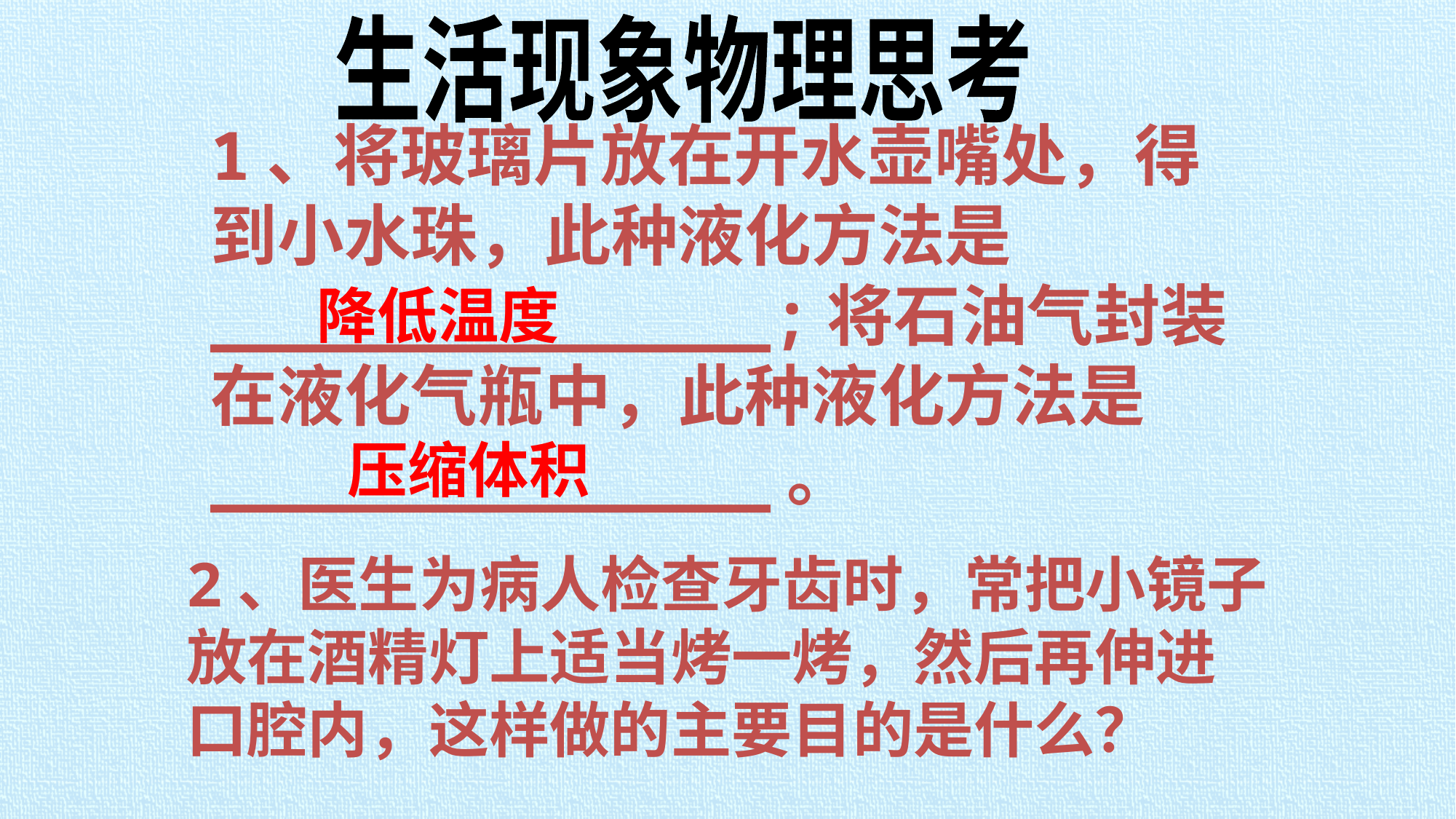

生活现象物理思考
1、将玻璃片放在开水壶嘴处，得到小水珠，此种液化方法是______________;将石油气封装在液化气瓶中，此种液化方法是______________。
降低温度
压缩体积
2、医生为病人检查牙齿时，常把小镜子
放在酒精灯上适当烤一烤，然后再伸进
口腔内，这样做的主要目的是什么？